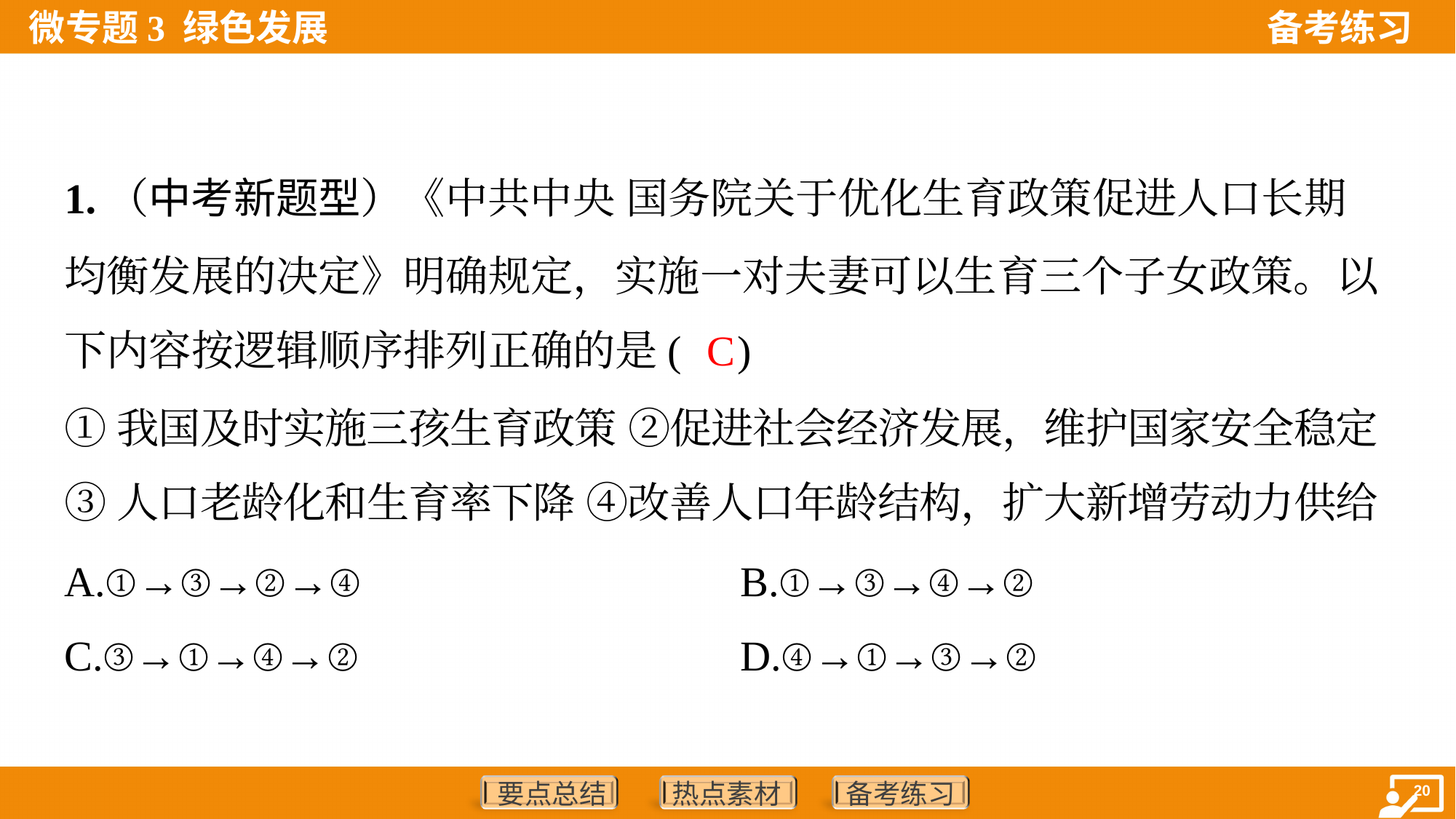

1.（中考新题型）《中共中央 国务院关于优化生育政策促进人口长期
均衡发展的决定》明确规定，实施一对夫妻可以生育三个子女政策。以
下内容按逻辑顺序排列正确的是(     )
C
①我国及时实施三孩生育政策 ②促进社会经济发展，维护国家安全稳定
③人口老龄化和生育率下降 ④改善人口年龄结构，扩大新增劳动力供给
A.①→③→②→④	B.①→③→④→②
C.③→①→④→②	D.④→①→③→②